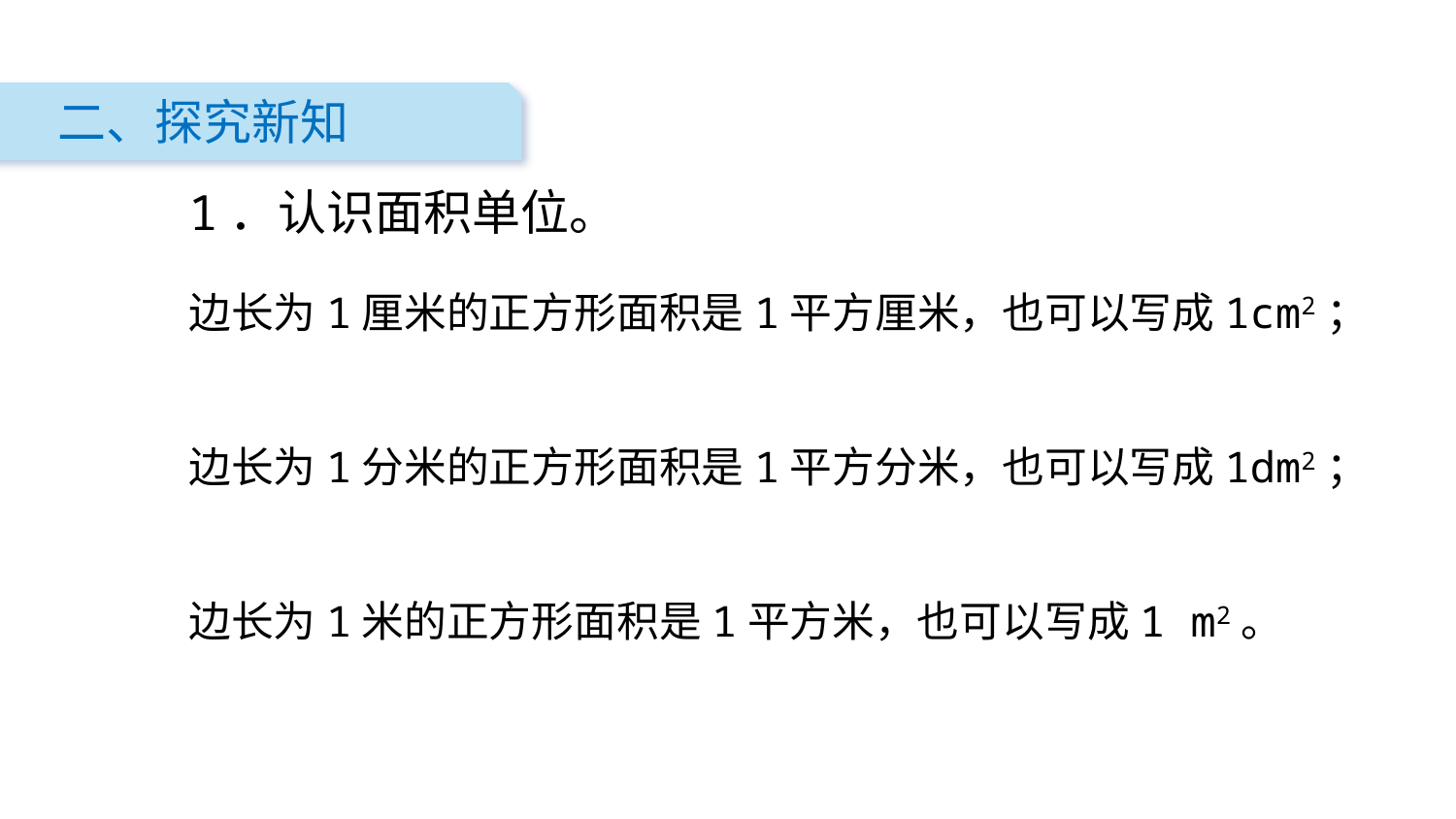

二、探究新知
1．认识面积单位。
边长为1厘米的正方形面积是1平方厘米，也可以写成1cm2；
边长为1分米的正方形面积是1平方分米，也可以写成1dm2；
边长为1米的正方形面积是1平方米，也可以写成1 m2。